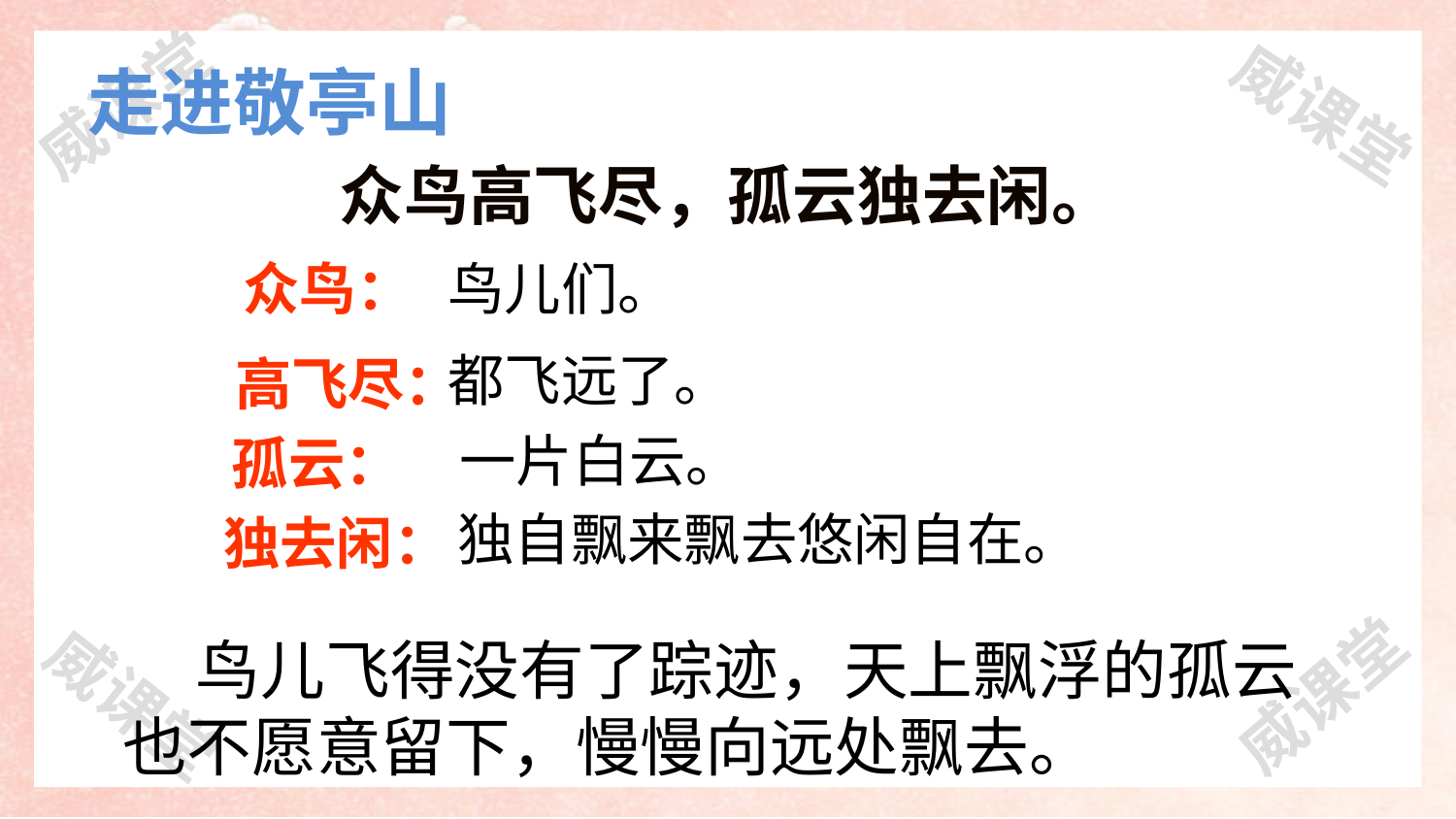

# 走进敬亭山
众鸟高飞尽，孤云独去闲。

众鸟：
鸟儿们。
高飞尽：
都飞远了。
孤云：
一片白云。
独自飘来飘去悠闲自在。
独去闲：
    鸟儿飞得没有了踪迹，天上飘浮的孤云也不愿意留下，慢慢向远处飘去。